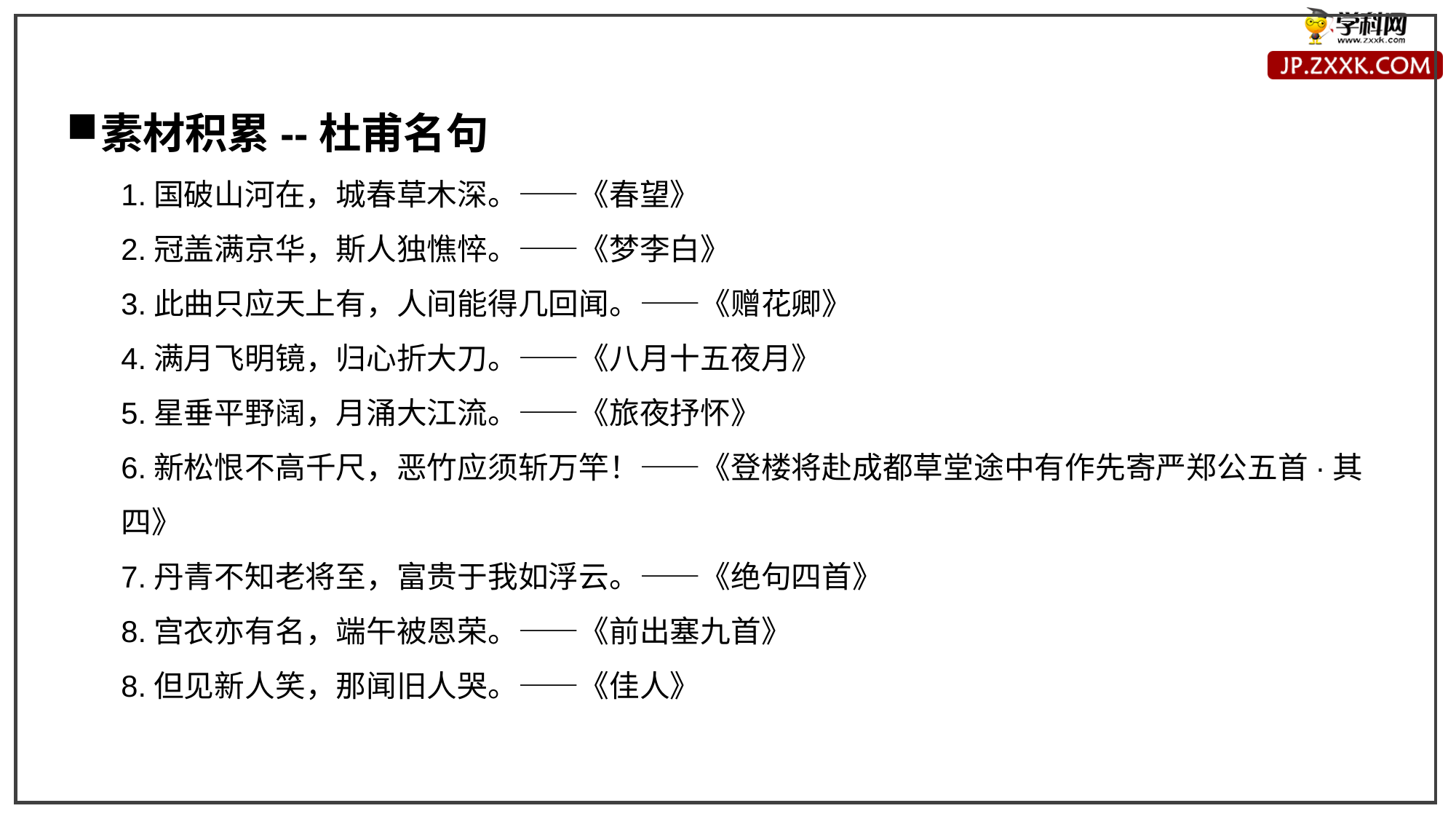

素材积累--杜甫名句
1.国破山河在，城春草木深。——《春望》
2.冠盖满京华，斯人独憔悴。——《梦李白》
3.此曲只应天上有，人间能得几回闻。——《赠花卿》
4.满月飞明镜，归心折大刀。——《八月十五夜月》
5.星垂平野阔，月涌大江流。——《旅夜抒怀》
6.新松恨不高千尺，恶竹应须斩万竿！——《登楼将赴成都草堂途中有作先寄严郑公五首·其四》
7.丹青不知老将至，富贵于我如浮云。——《绝句四首》
8.宫衣亦有名，端午被恩荣。——《前出塞九首》
8.但见新人笑，那闻旧人哭。——《佳人》